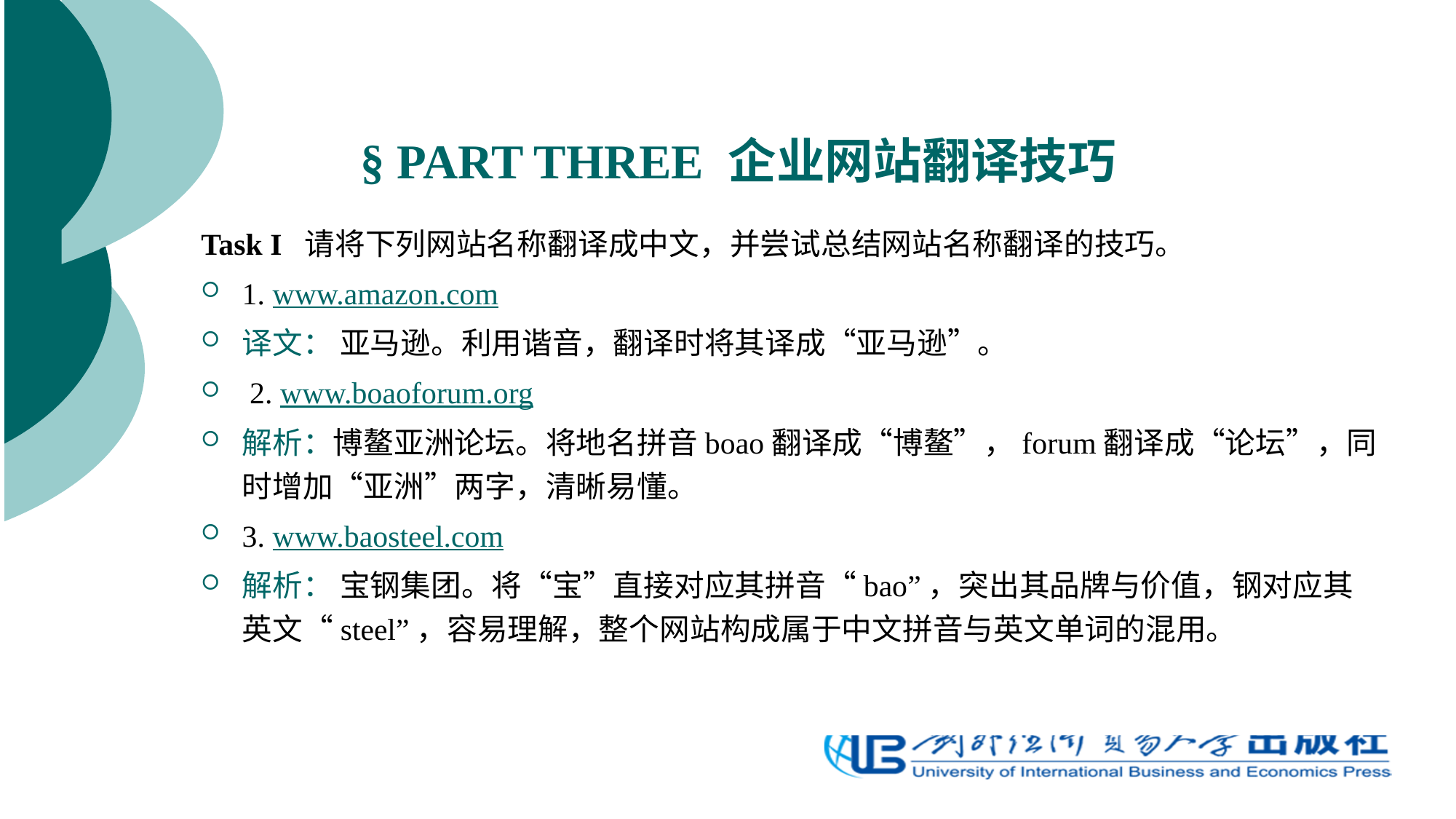

# § PART THREE 企业网站翻译技巧
Task I  请将下列网站名称翻译成中文，并尝试总结网站名称翻译的技巧。
1. www.amazon.com
译文： 亚马逊。利用谐音，翻译时将其译成“亚马逊”。
 2. www.boaoforum.org
解析：博鳌亚洲论坛。将地名拼音boao翻译成“博鳌”，forum翻译成“论坛”，同时增加“亚洲”两字，清晰易懂。
3. www.baosteel.com
解析： 宝钢集团。将“宝”直接对应其拼音“bao”，突出其品牌与价值，钢对应其英文“steel”，容易理解，整个网站构成属于中文拼音与英文单词的混用。